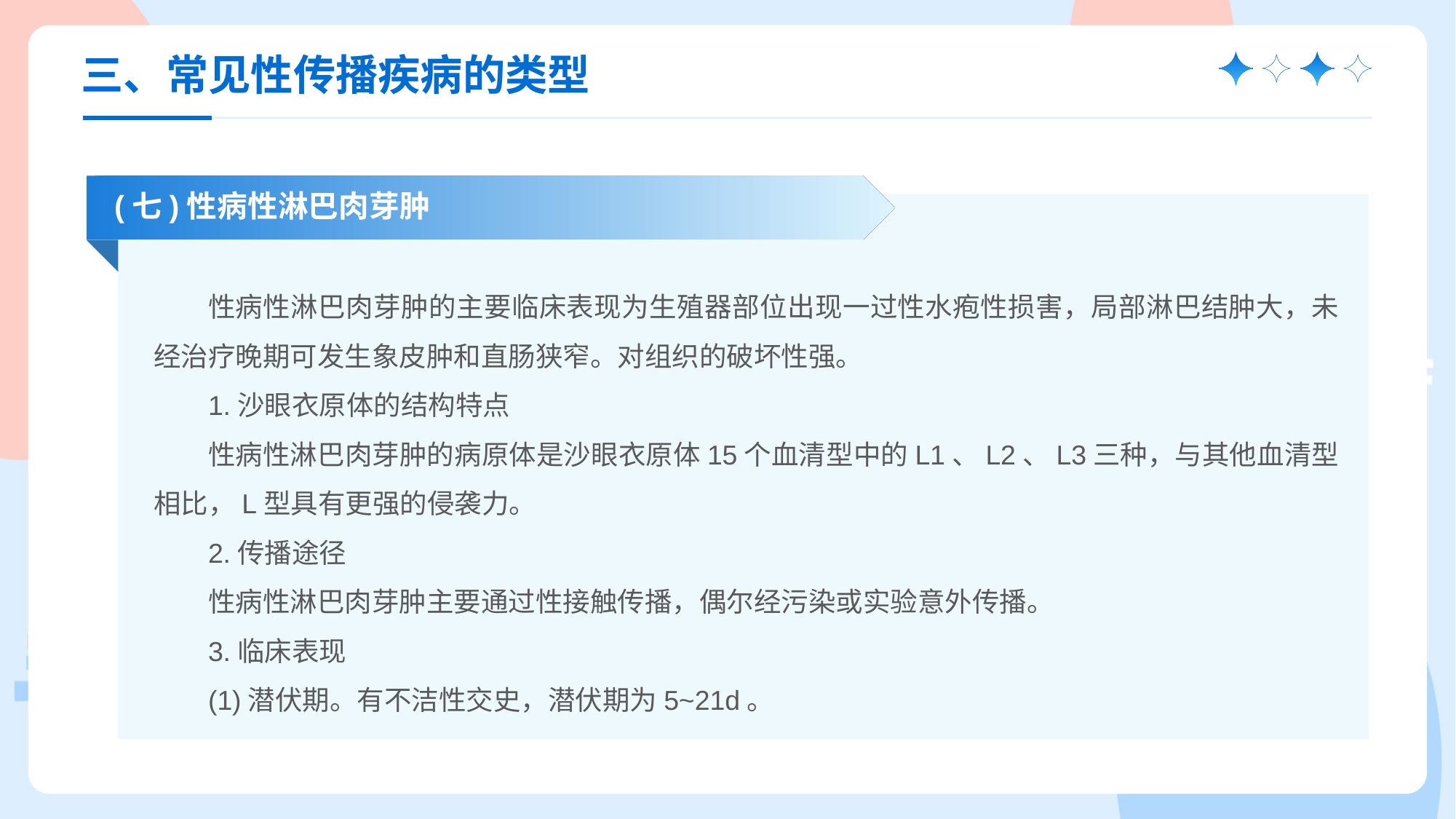

三、常见性传播疾病的类型
(七)性病性淋巴肉芽肿

性病性淋巴肉芽肿的主要临床表现为生殖器部位出现一过性水疱性损害，局部淋巴结肿大，未经治疗晚期可发生象皮肿和直肠狭窄。对组织的破坏性强。
1.沙眼衣原体的结构特点
性病性淋巴肉芽肿的病原体是沙眼衣原体15个血清型中的L1、L2、L3三种，与其他血清型相比，L型具有更强的侵袭力。
2.传播途径
性病性淋巴肉芽肿主要通过性接触传播，偶尔经污染或实验意外传播。
3.临床表现
(1)潜伏期。有不洁性交史，潜伏期为5~21d。